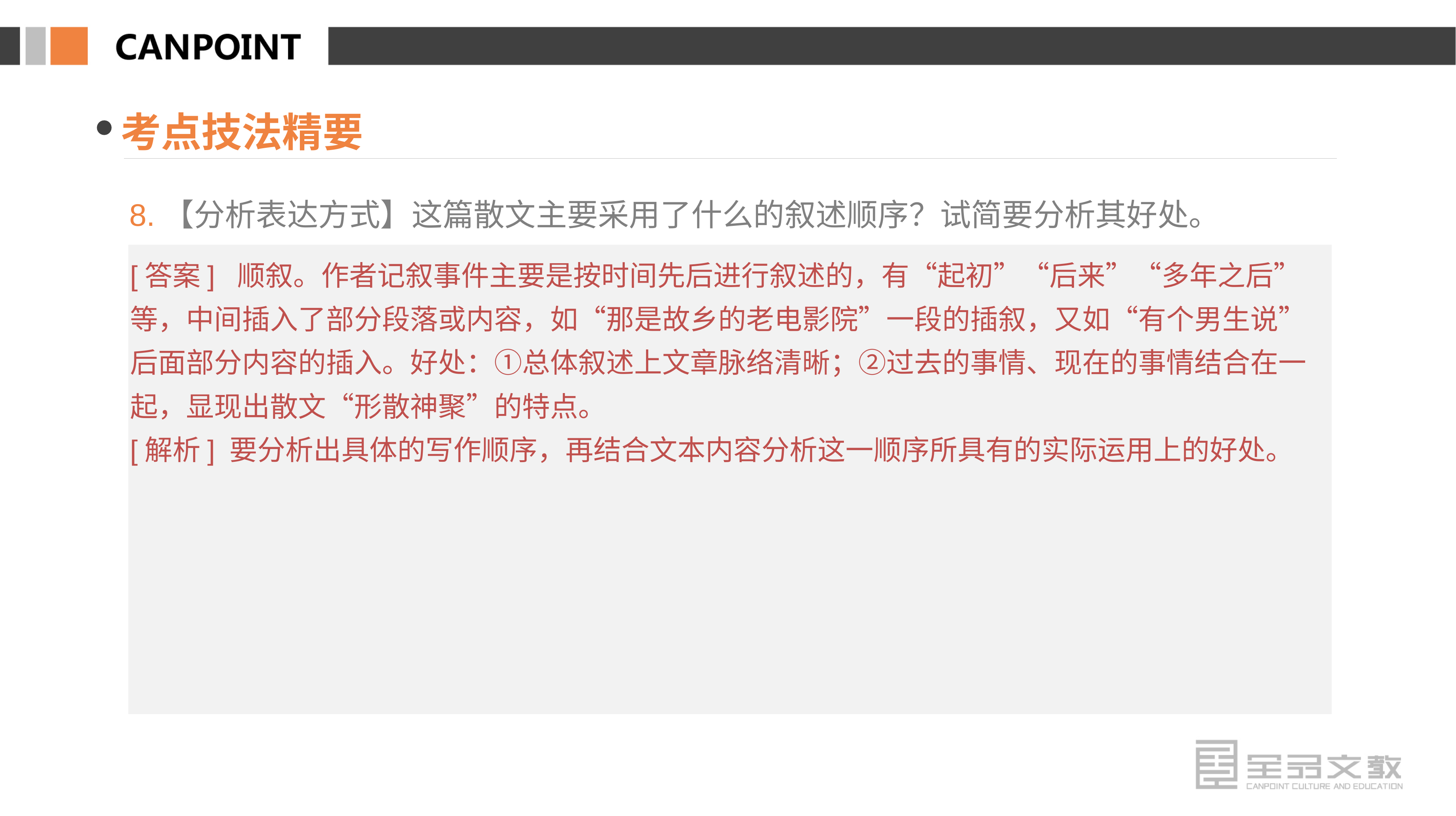

考点技法精要

8.【分析表达方式】这篇散文主要采用了什么的叙述顺序？试简要分析其好处。
[答案]  顺叙。作者记叙事件主要是按时间先后进行叙述的，有“起初”“后来”“多年之后”等，中间插入了部分段落或内容，如“那是故乡的老电影院”一段的插叙，又如“有个男生说”后面部分内容的插入。好处：①总体叙述上文章脉络清晰；②过去的事情、现在的事情结合在一起，显现出散文“形散神聚”的特点。
[解析] 要分析出具体的写作顺序，再结合文本内容分析这一顺序所具有的实际运用上的好处。